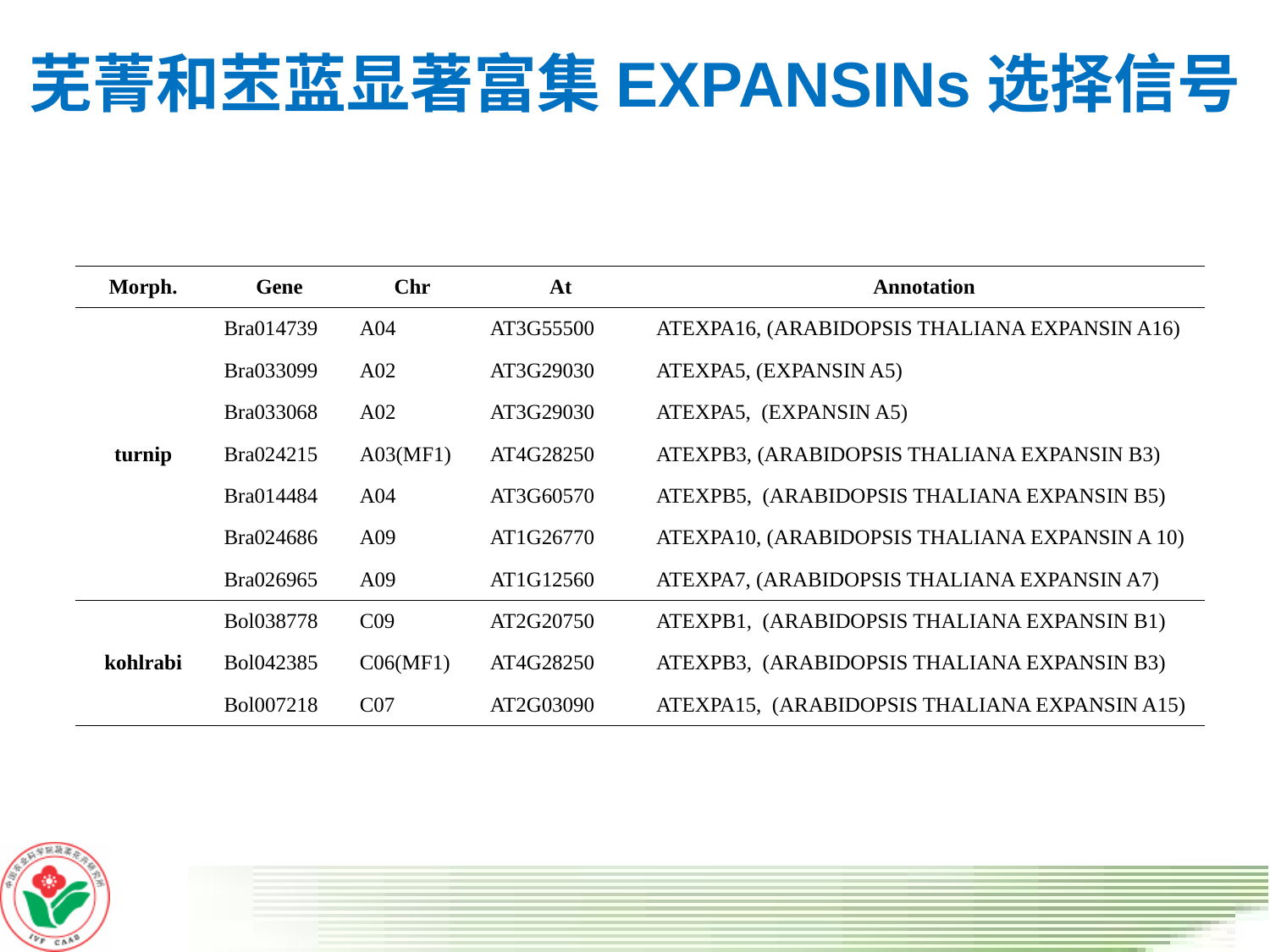

# 芜菁和苤蓝显著富集EXPANSINs选择信号
| Morph. | Gene | Chr | At | Annotation |
| --- | --- | --- | --- | --- |
| turnip | Bra014739 | A04 | AT3G55500 | ATEXPA16, (ARABIDOPSIS THALIANA EXPANSIN A16) |
|  | Bra033099 | A02 | AT3G29030 | ATEXPA5, (EXPANSIN A5) |
|  | Bra033068 | A02 | AT3G29030 | ATEXPA5, (EXPANSIN A5) |
|  | Bra024215 | A03(MF1) | AT4G28250 | ATEXPB3, (ARABIDOPSIS THALIANA EXPANSIN B3) |
|  | Bra014484 | A04 | AT3G60570 | ATEXPB5, (ARABIDOPSIS THALIANA EXPANSIN B5) |
|  | Bra024686 | A09 | AT1G26770 | ATEXPA10, (ARABIDOPSIS THALIANA EXPANSIN A 10) |
|  | Bra026965 | A09 | AT1G12560 | ATEXPA7, (ARABIDOPSIS THALIANA EXPANSIN A7) |
| kohlrabi | Bol038778 | C09 | AT2G20750 | ATEXPB1, (ARABIDOPSIS THALIANA EXPANSIN B1) |
|  | Bol042385 | C06(MF1) | AT4G28250 | ATEXPB3, (ARABIDOPSIS THALIANA EXPANSIN B3) |
|  | Bol007218 | C07 | AT2G03090 | ATEXPA15, (ARABIDOPSIS THALIANA EXPANSIN A15) |